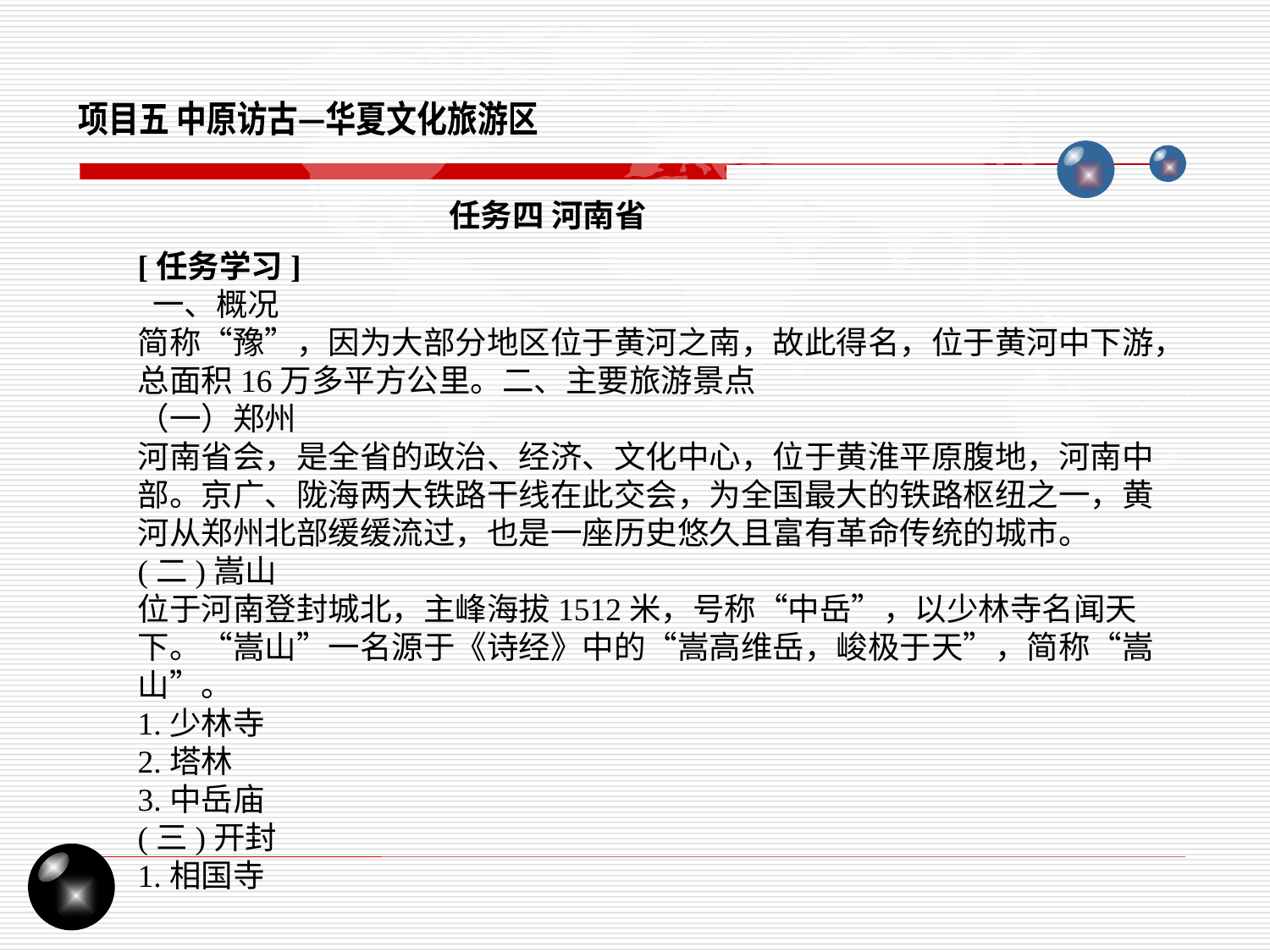

项目五 中原访古—华夏文化旅游区
任务四 河南省
[任务学习]
 一、概况
简称“豫”，因为大部分地区位于黄河之南，故此得名，位于黄河中下游，总面积16万多平方公里。二、主要旅游景点
（一）郑州
河南省会，是全省的政治、经济、文化中心，位于黄淮平原腹地，河南中部。京广、陇海两大铁路干线在此交会，为全国最大的铁路枢纽之一，黄河从郑州北部缓缓流过，也是一座历史悠久且富有革命传统的城市。
(二)嵩山
位于河南登封城北，主峰海拔1512米，号称“中岳”，以少林寺名闻天下。“嵩山”一名源于《诗经》中的“嵩高维岳，峻极于天”，简称“嵩山”。
1.少林寺
2.塔林
3.中岳庙
(三)开封
1.相国寺